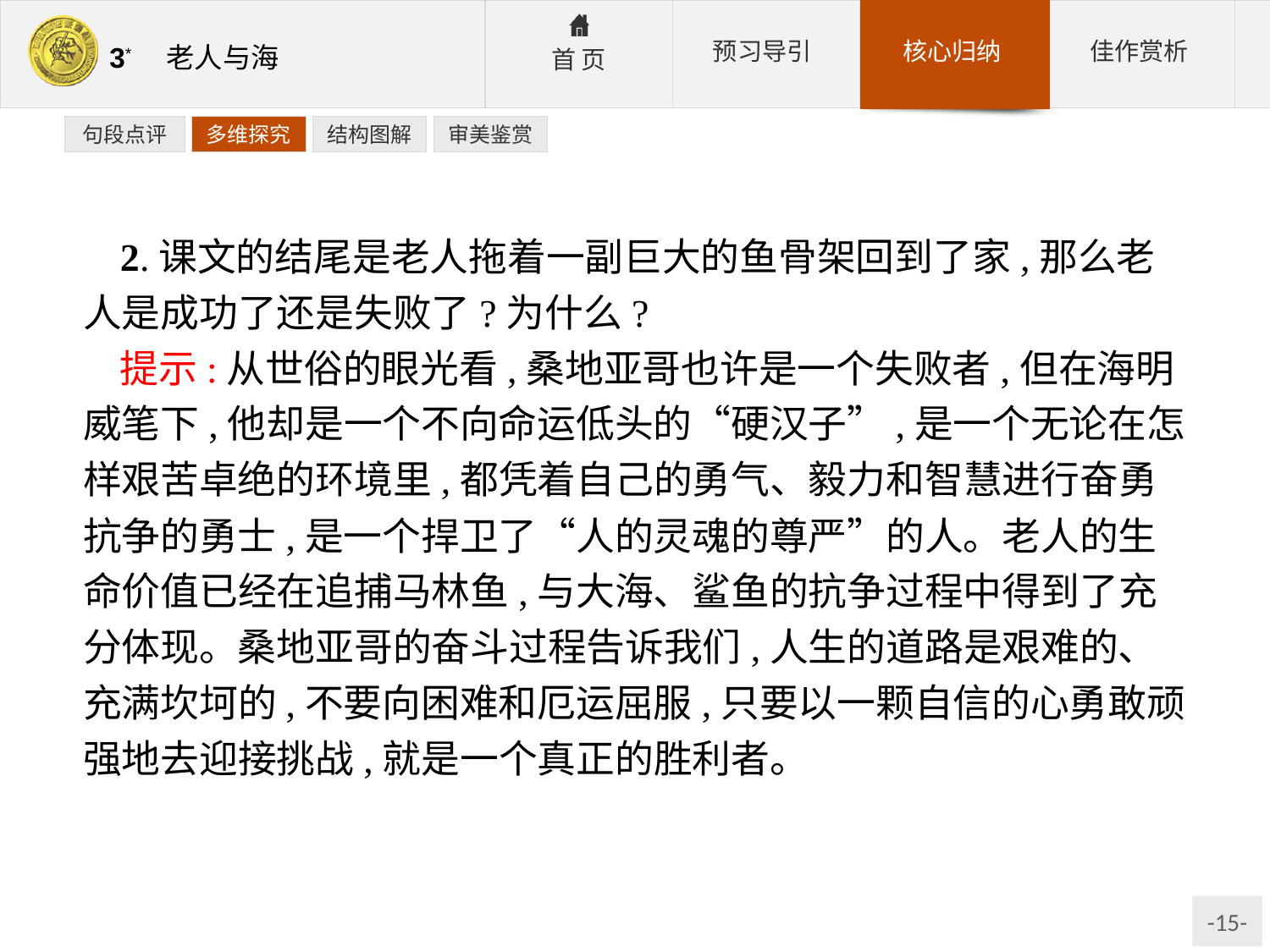

句段点评
多维探究
结构图解
审美鉴赏
2.课文的结尾是老人拖着一副巨大的鱼骨架回到了家,那么老人是成功了还是失败了?为什么?
提示:从世俗的眼光看,桑地亚哥也许是一个失败者,但在海明威笔下,他却是一个不向命运低头的“硬汉子”,是一个无论在怎样艰苦卓绝的环境里,都凭着自己的勇气、毅力和智慧进行奋勇抗争的勇士,是一个捍卫了“人的灵魂的尊严”的人。老人的生命价值已经在追捕马林鱼,与大海、鲨鱼的抗争过程中得到了充分体现。桑地亚哥的奋斗过程告诉我们,人生的道路是艰难的、充满坎坷的,不要向困难和厄运屈服,只要以一颗自信的心勇敢顽强地去迎接挑战,就是一个真正的胜利者。